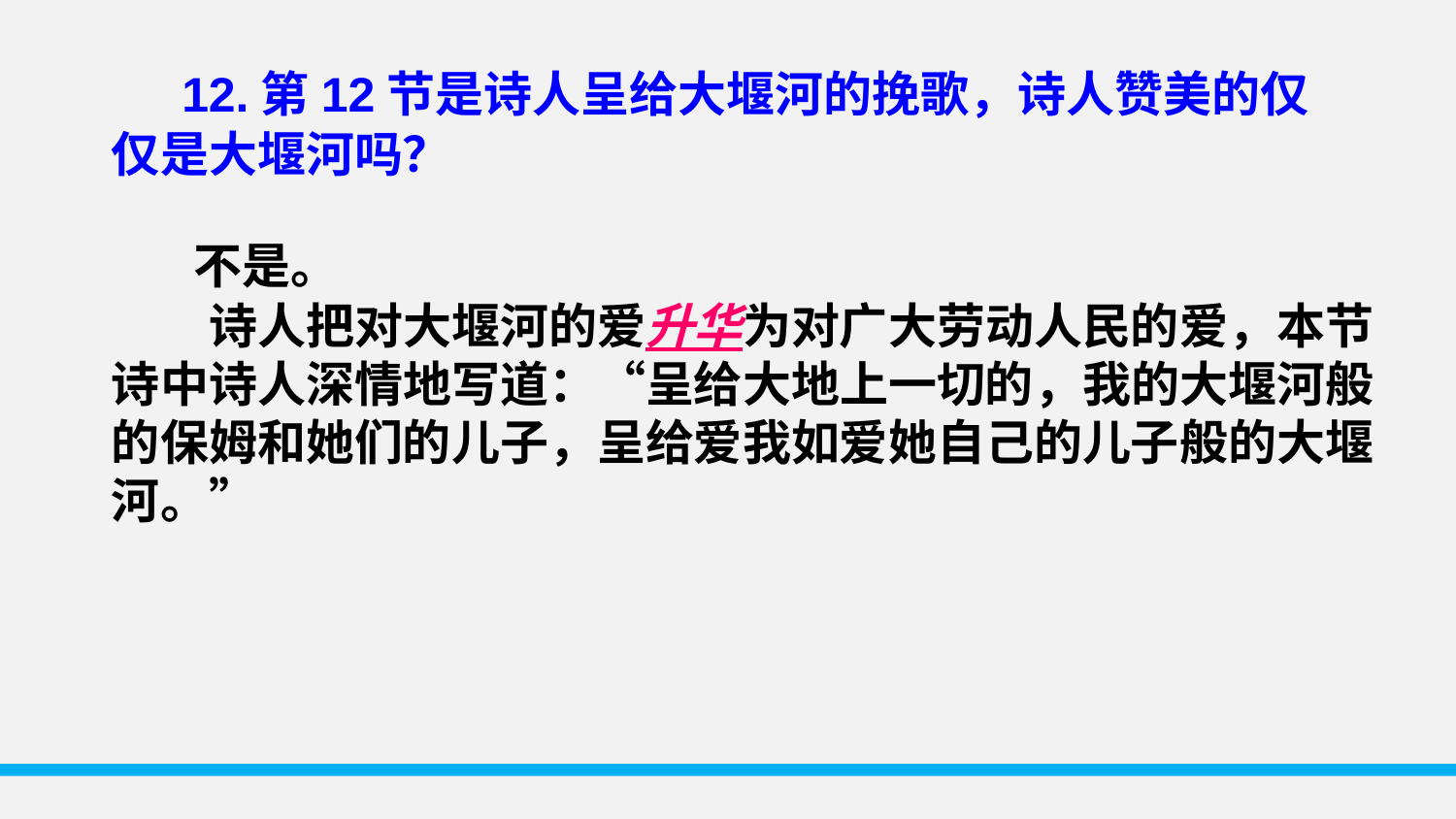

12.第12节是诗人呈给大堰河的挽歌，诗人赞美的仅仅是大堰河吗？

　  不是。
　　诗人把对大堰河的爱升华为对广大劳动人民的爱，本节诗中诗人深情地写道：“呈给大地上一切的，我的大堰河般的保姆和她们的儿子，呈给爱我如爱她自己的儿子般的大堰河。”